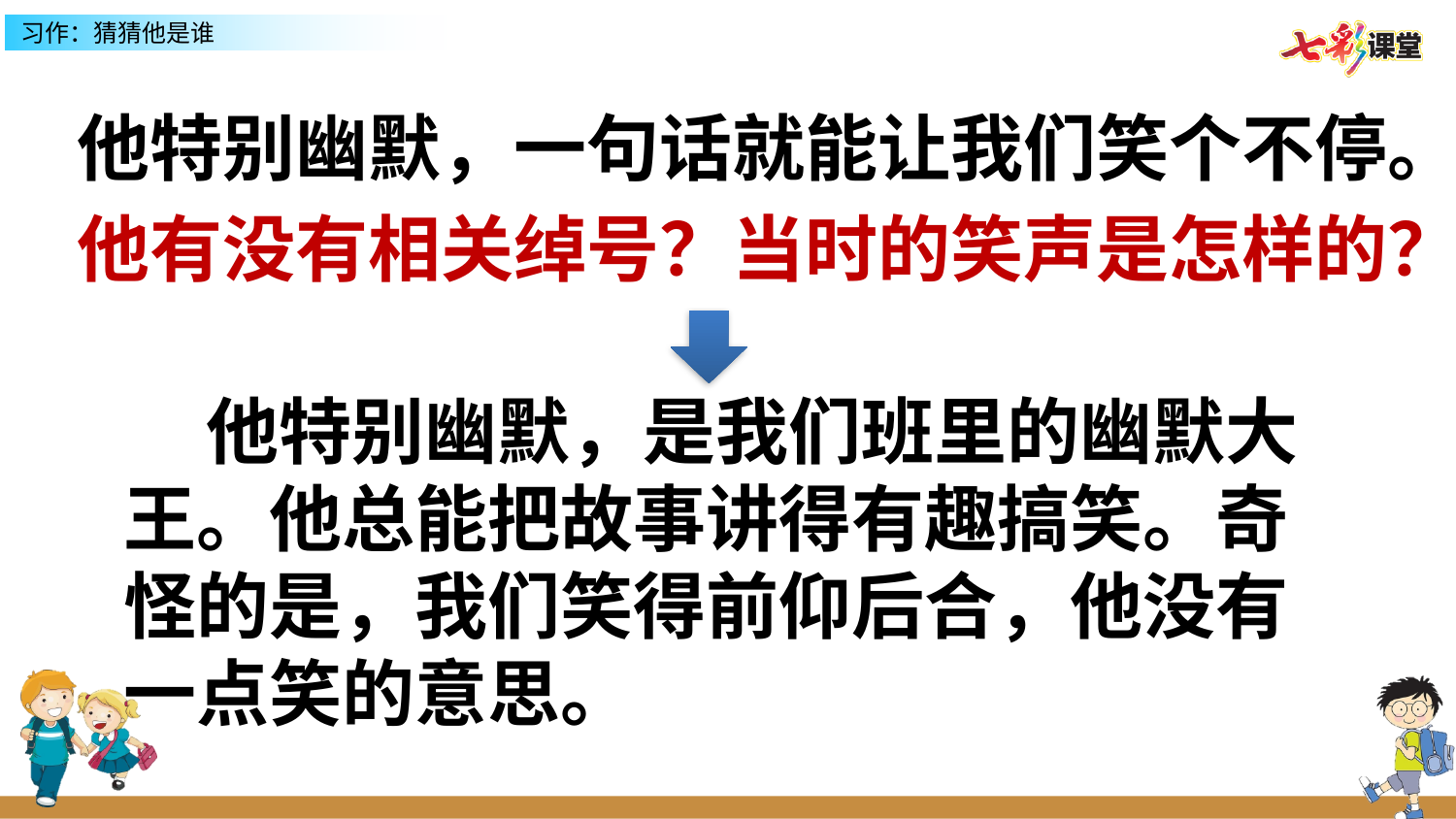

他特别幽默，一句话就能让我们笑个不停。
他有没有相关绰号？当时的笑声是怎样的？

    他特别幽默，是我们班里的幽默大王。他总能把故事讲得有趣搞笑。奇怪的是，我们笑得前仰后合，他没有一点笑的意思。